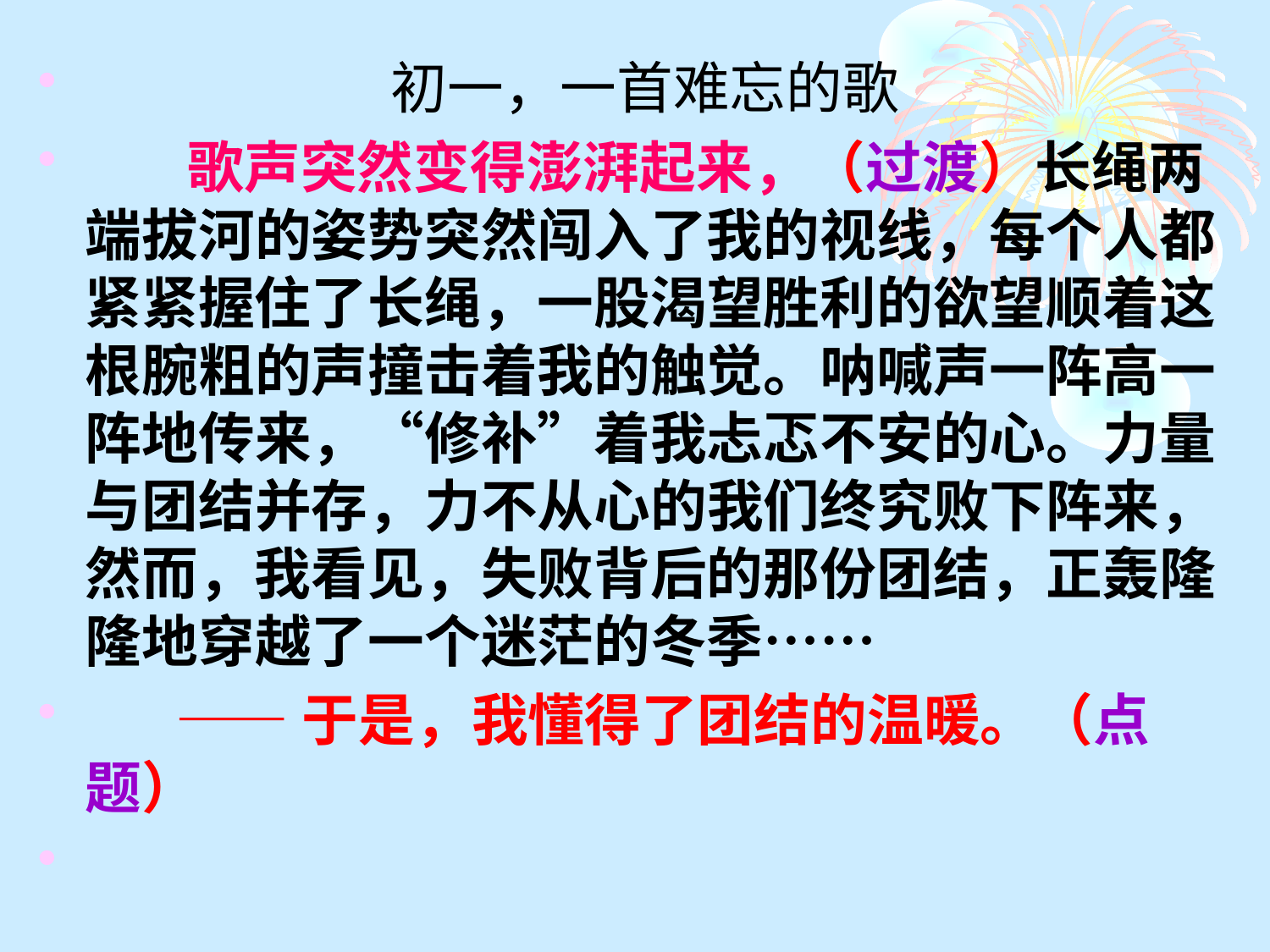

初一，一首难忘的歌
       歌声突然变得澎湃起来，（过渡）长绳两端拔河的姿势突然闯入了我的视线，每个人都紧紧握住了长绳，一股渴望胜利的欲望顺着这根腕粗的声撞击着我的触觉。呐喊声一阵高一阵地传来，“修补”着我忐忑不安的心。力量与团结并存，力不从心的我们终究败下阵来，然而，我看见，失败背后的那份团结，正轰隆隆地穿越了一个迷茫的冬季……
       ——于是，我懂得了团结的温暖。（点题）